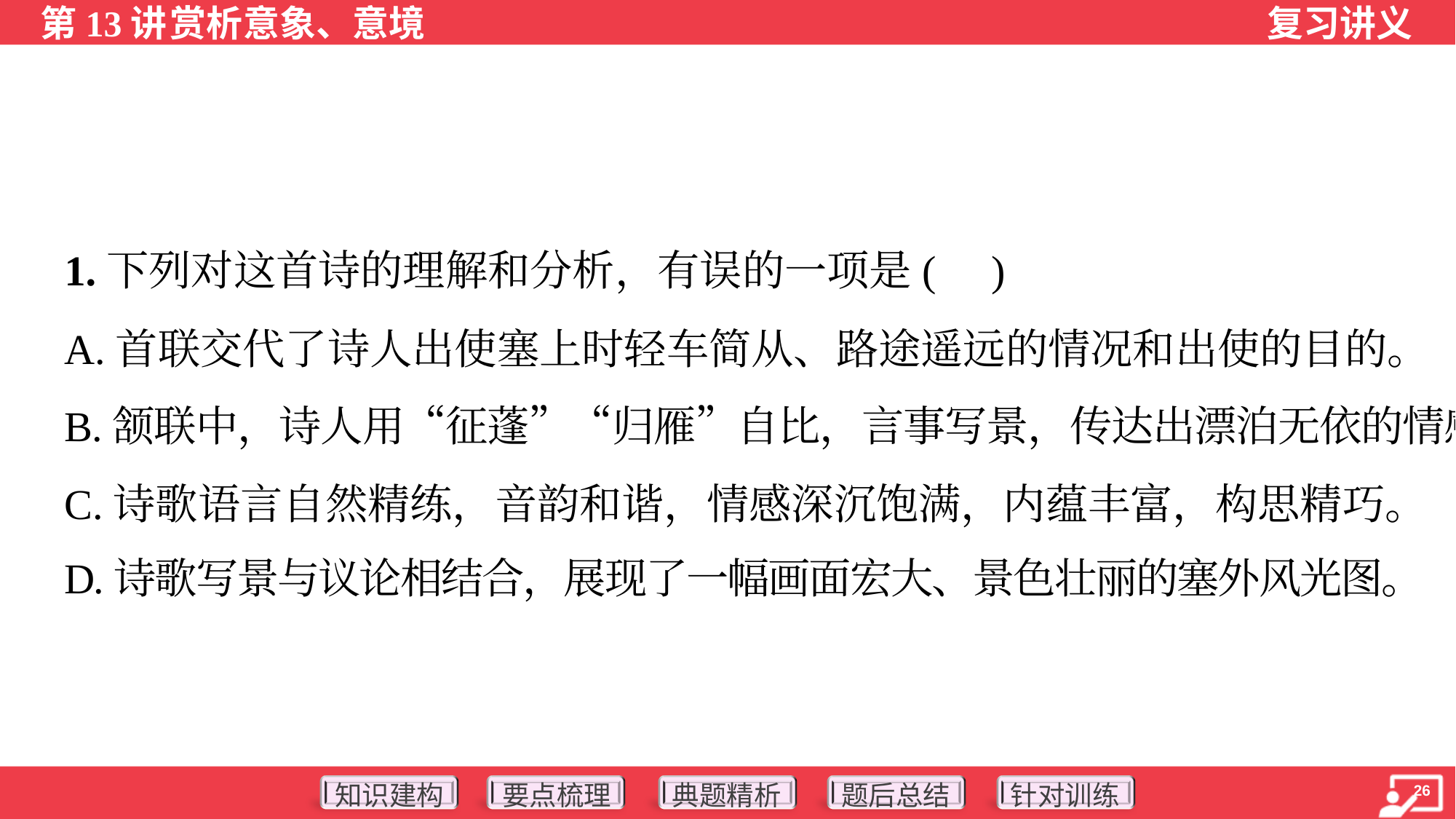

1.下列对这首诗的理解和分析，有误的一项是(     )
A.首联交代了诗人出使塞上时轻车简从、路途遥远的情况和出使的目的。
B.颔联中，诗人用“征蓬”“归雁”自比，言事写景，传达出漂泊无依的情感。
C.诗歌语言自然精练，音韵和谐，情感深沉饱满，内蕴丰富，构思精巧。
D.诗歌写景与议论相结合，展现了一幅画面宏大、景色壮丽的塞外风光图。